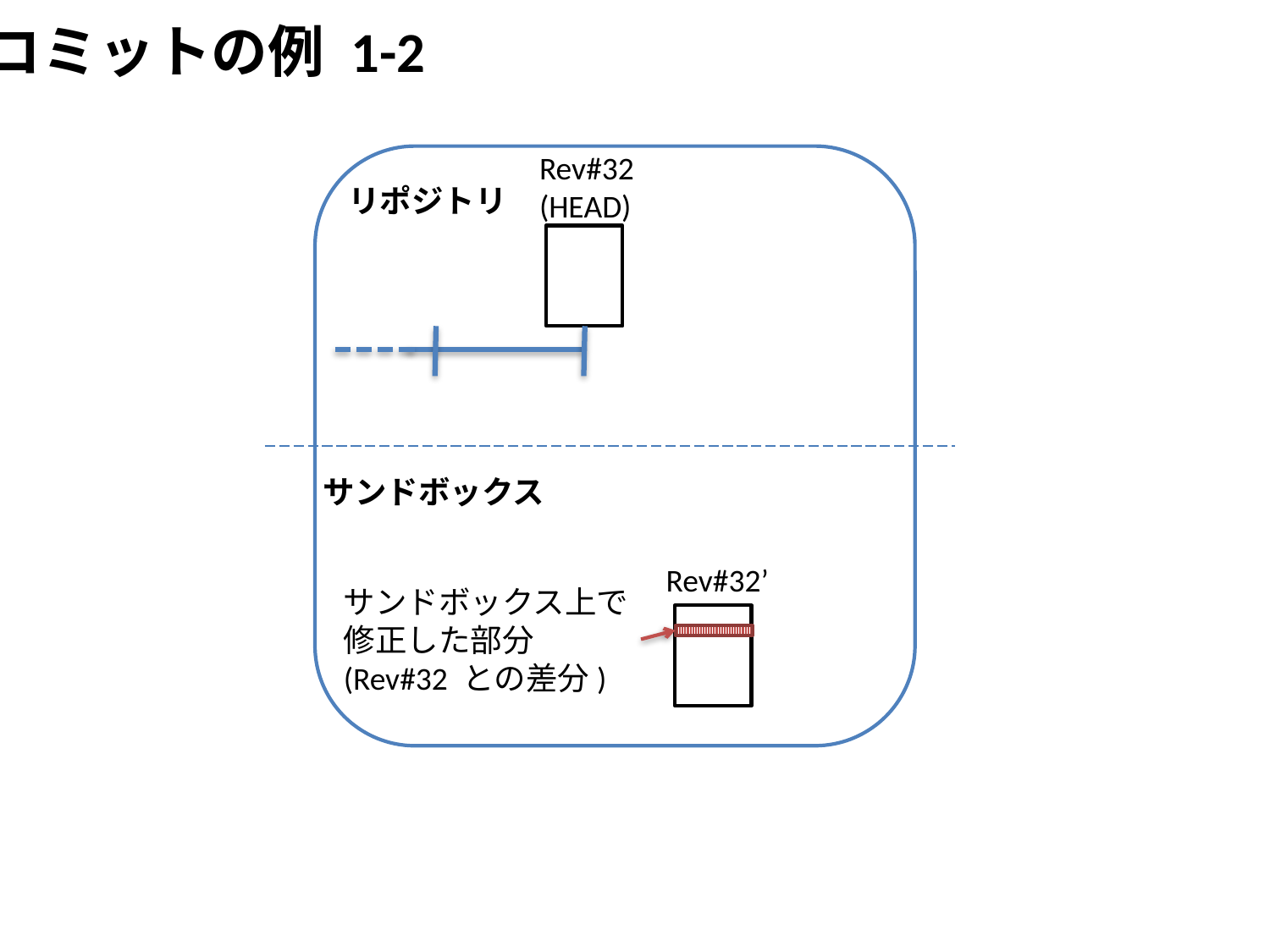

コミットの例 1-2
Rev#32
(HEAD)

リポジトリ

サンドボックス
Rev#32’
サンドボックス上で
修正した部分
(Rev#32 との差分)